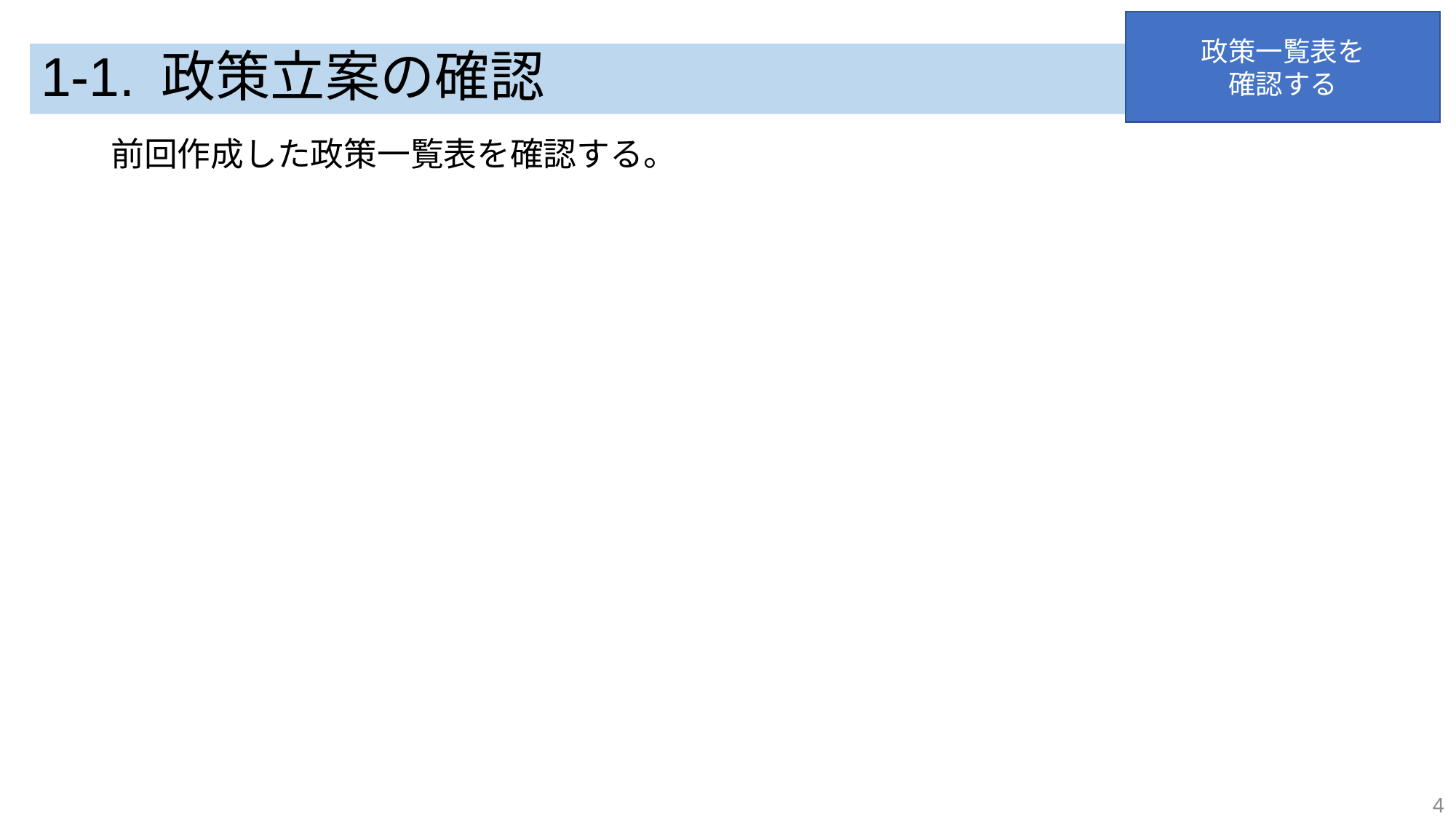

政策一覧表を
確認する
# 1-1. 政策立案の確認
前回作成した政策一覧表を確認する。
4